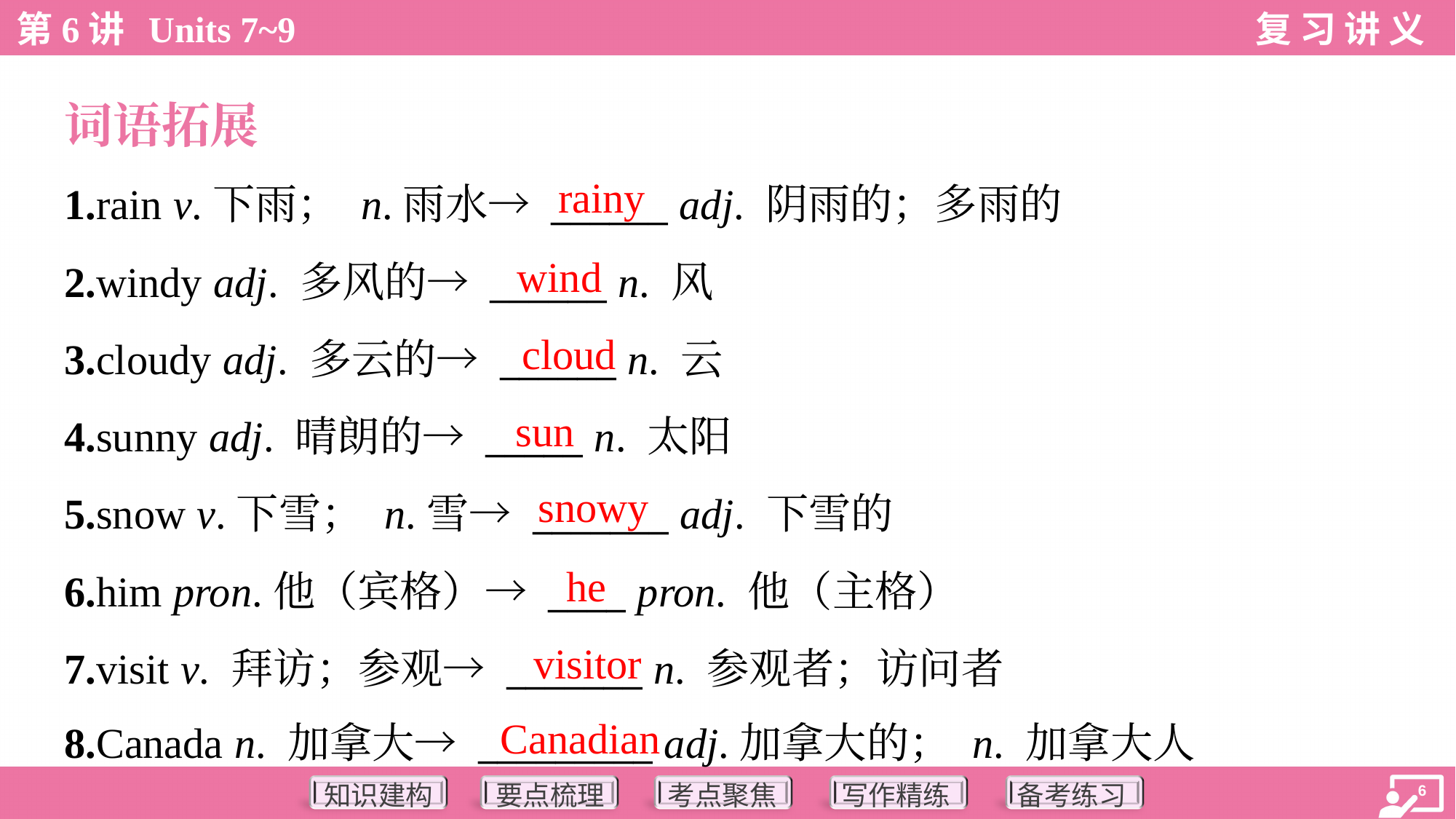

词语拓展
rainy
1.rain v.下雨； n.雨水→ ______ adj. 阴雨的；多雨的
2.windy adj. 多风的→ ______ n. 风
3.cloudy adj. 多云的→ ______ n. 云
4.sunny adj. 晴朗的→ _____ n. 太阳
5.snow v.下雪； n.雪→ _______ adj. 下雪的
6.him pron.他（宾格）→ ____ pron. 他（主格）
7.visit v. 拜访；参观→ _______ n. 参观者；访问者
8.Canada n. 加拿大→ _________ adj.加拿大的； n. 加拿大人
wind
cloud
sun
snowy
he
visitor
Canadian